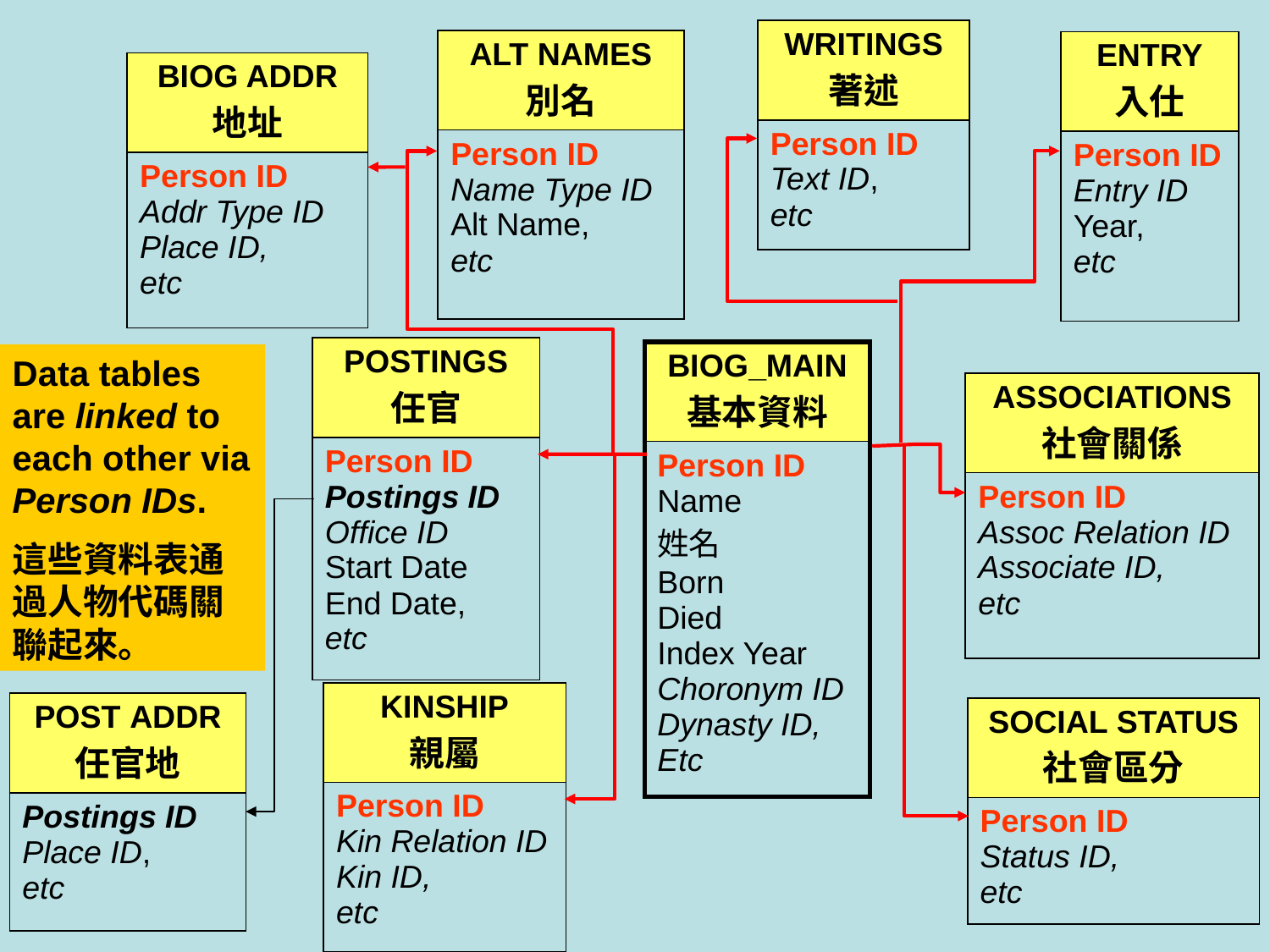

| WRITINGS 著述 |
| --- |
| Person ID Text ID, etc |
| ALT NAMES 別名 |
| --- |
| Person ID Name Type ID Alt Name, etc |
| ENTRY 入仕 |
| --- |
| Person ID Entry ID Year, etc |
| BIOG ADDR 地址 |
| --- |
| Person ID Addr Type ID Place ID, etc |

| POSTINGS 任官 |
| --- |
| Person ID Postings ID Office ID Start Date End Date, etc |
| BIOG\_MAIN 基本資料 |
| --- |
| Person ID Name 姓名 Born Died Index Year Choronym ID Dynasty ID, Etc |
Data tables are linked to each other via Person IDs.
這些資料表通過人物代碼關聯起來。
| ASSOCIATIONS 社會關係 |
| --- |
| Person ID Assoc Relation ID Associate ID, etc |

| KINSHIP 親屬 |
| --- |
| Person ID Kin Relation ID Kin ID, etc |
| POST ADDR 任官地 |
| --- |
| Postings ID Place ID, etc |
| SOCIAL STATUS 社會區分 |
| --- |
| Person ID Status ID, etc |